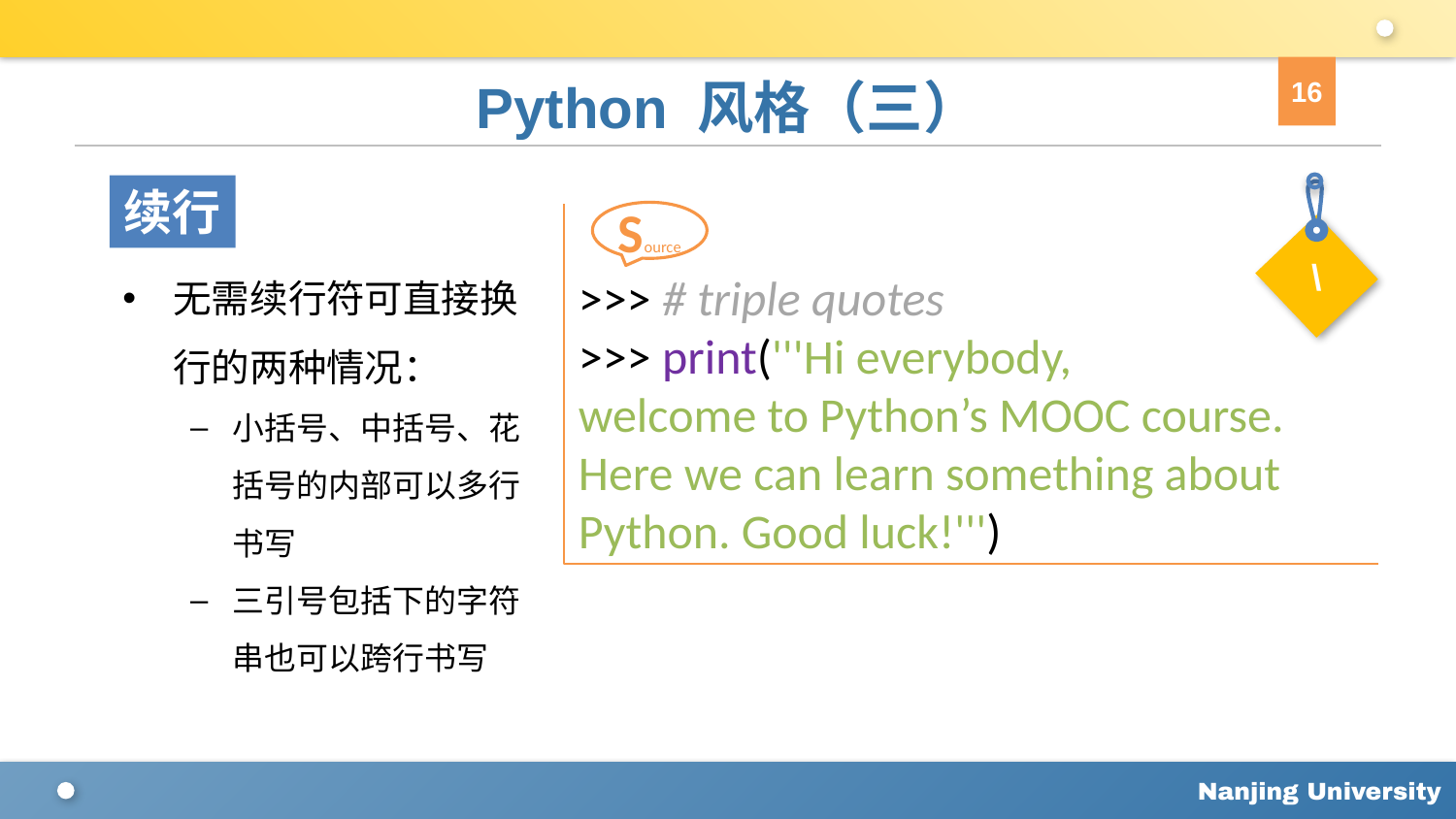

16
# Python 风格（三）

\

续行
Source

>>> # triple quotes
>>> print('''Hi everybody,
welcome to Python’s MOOC course.
Here we can learn something about
Python. Good luck!''')
无需续行符可直接换行的两种情况：
小括号、中括号、花括号的内部可以多行书写
三引号包括下的字符串也可以跨行书写